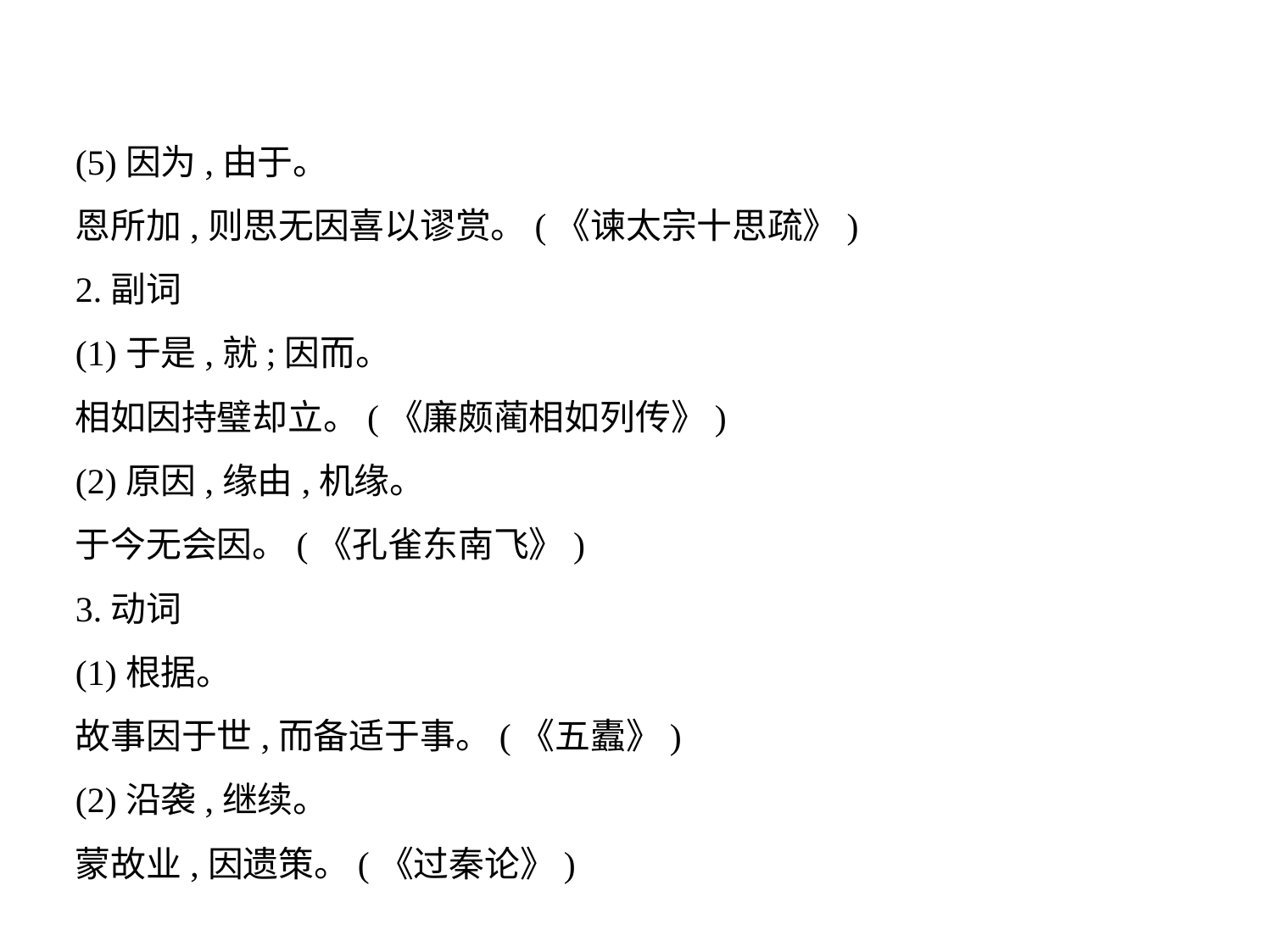

(5)因为,由于。
恩所加,则思无因喜以谬赏。(《谏太宗十思疏》)
2.副词
(1)于是,就;因而。
相如因持璧却立。(《廉颇蔺相如列传》)
(2)原因,缘由,机缘。
于今无会因。(《孔雀东南飞》)
3.动词
(1)根据。
故事因于世,而备适于事。(《五蠹》)
(2)沿袭,继续。
蒙故业,因遗策。(《过秦论》)